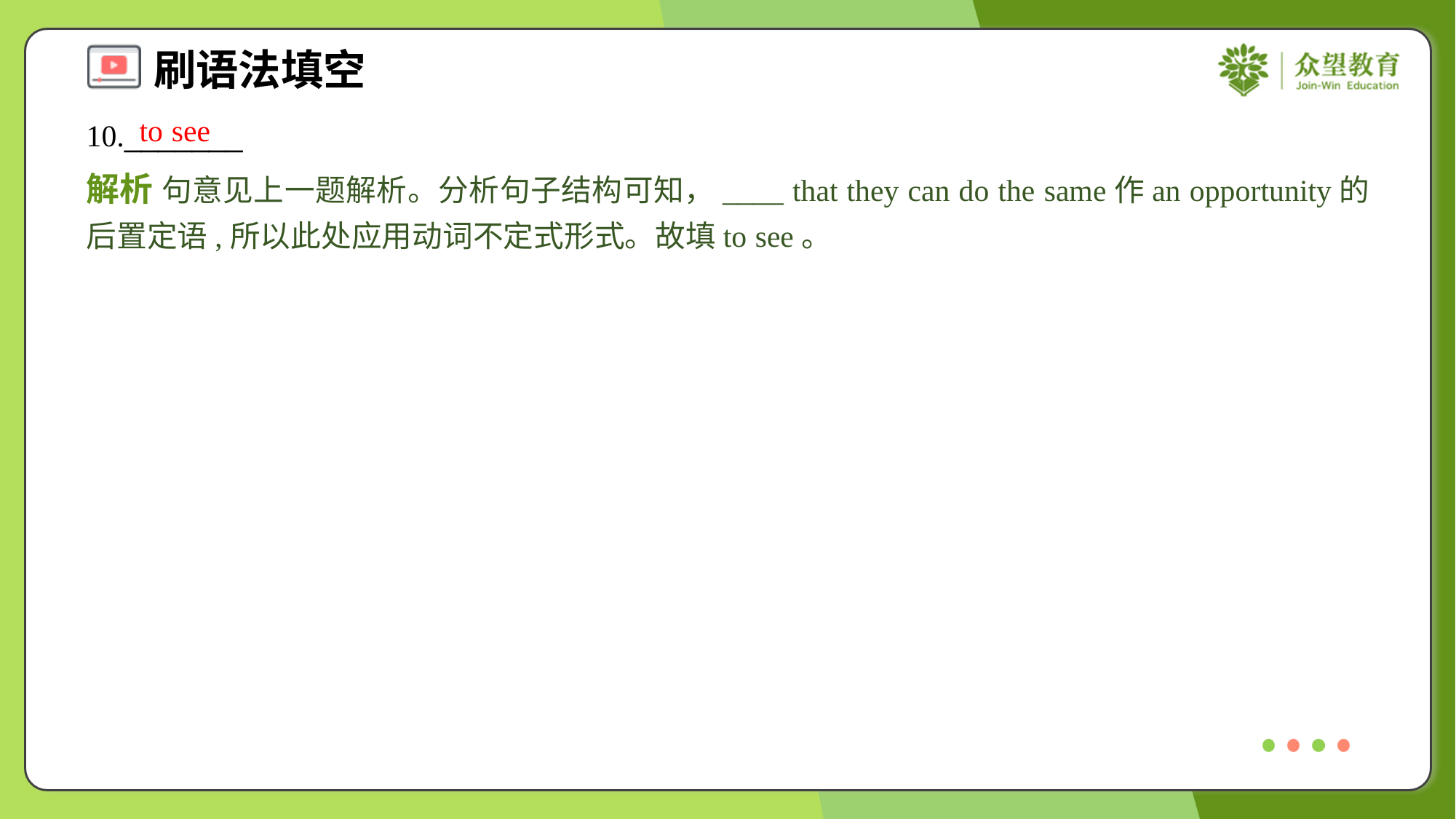

to see
10._______
解析 句意见上一题解析。分析句子结构可知，____ that they can do the same作an opportunity的后置定语,所以此处应用动词不定式形式。故填to see。